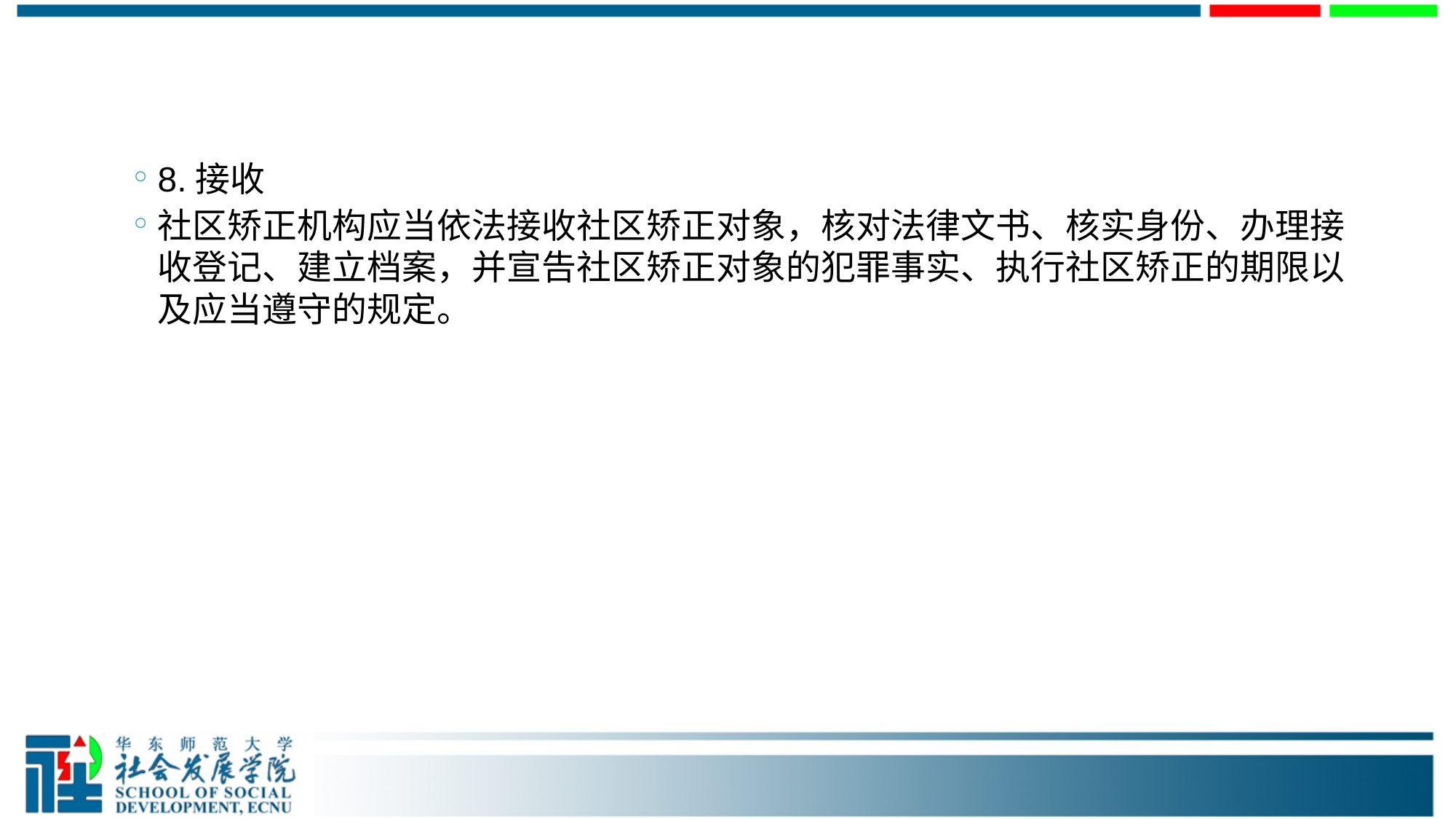

#
8.接收
社区矫正机构应当依法接收社区矫正对象，核对法律文书、核实身份、办理接收登记、建立档案，并宣告社区矫正对象的犯罪事实、执行社区矫正的期限以及应当遵守的规定。